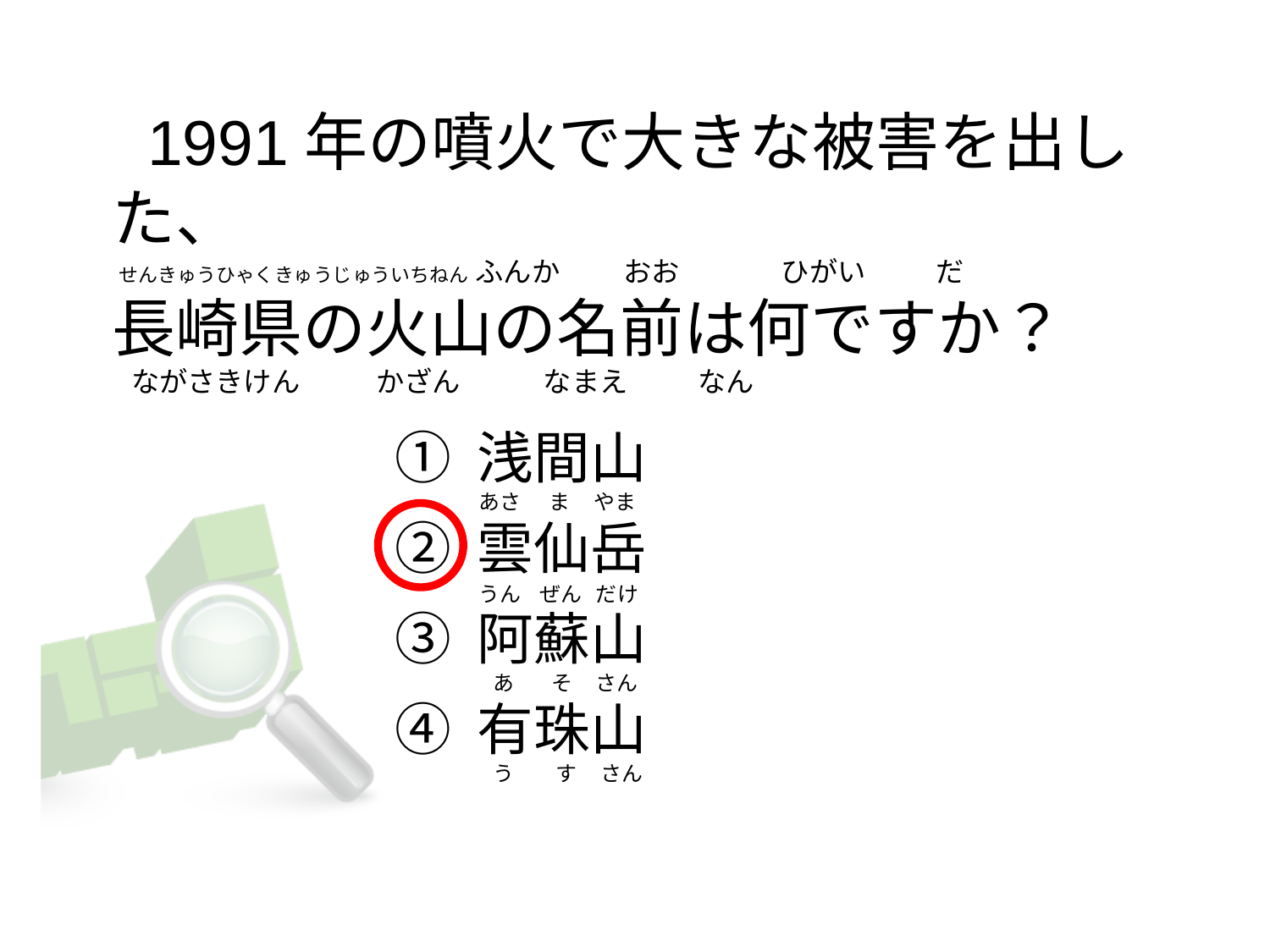

# 1991年の噴火で大きな被害を出した、  せんきゅうひゃくきゅうじゅういちねん ふんか          おお                ひがい           だ 長崎県の火山の名前は何ですか？    ながさきけん            かざん             なまえ           なん
① 浅間山
② 雲仙岳
③ 阿蘇山
④ 有珠山
あさ      ま     やま

うん    ぜん   だけ
  あ        そ     さん
  う         す     さん